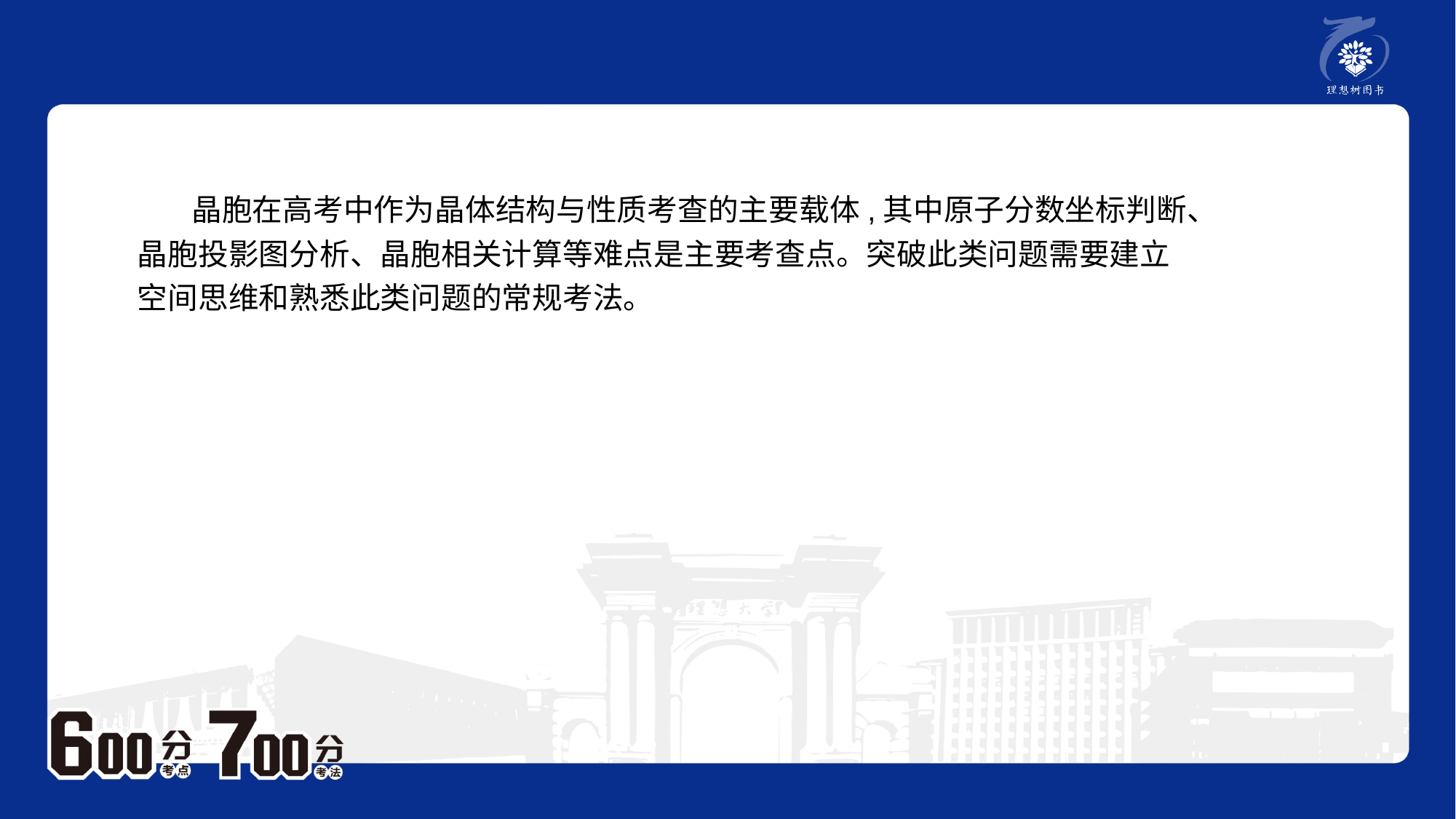

晶胞在高考中作为晶体结构与性质考查的主要载体,其中原子分数坐标判断、晶胞投影图分析、晶胞相关计算等难点是主要考查点。突破此类问题需要建立空间思维和熟悉此类问题的常规考法。